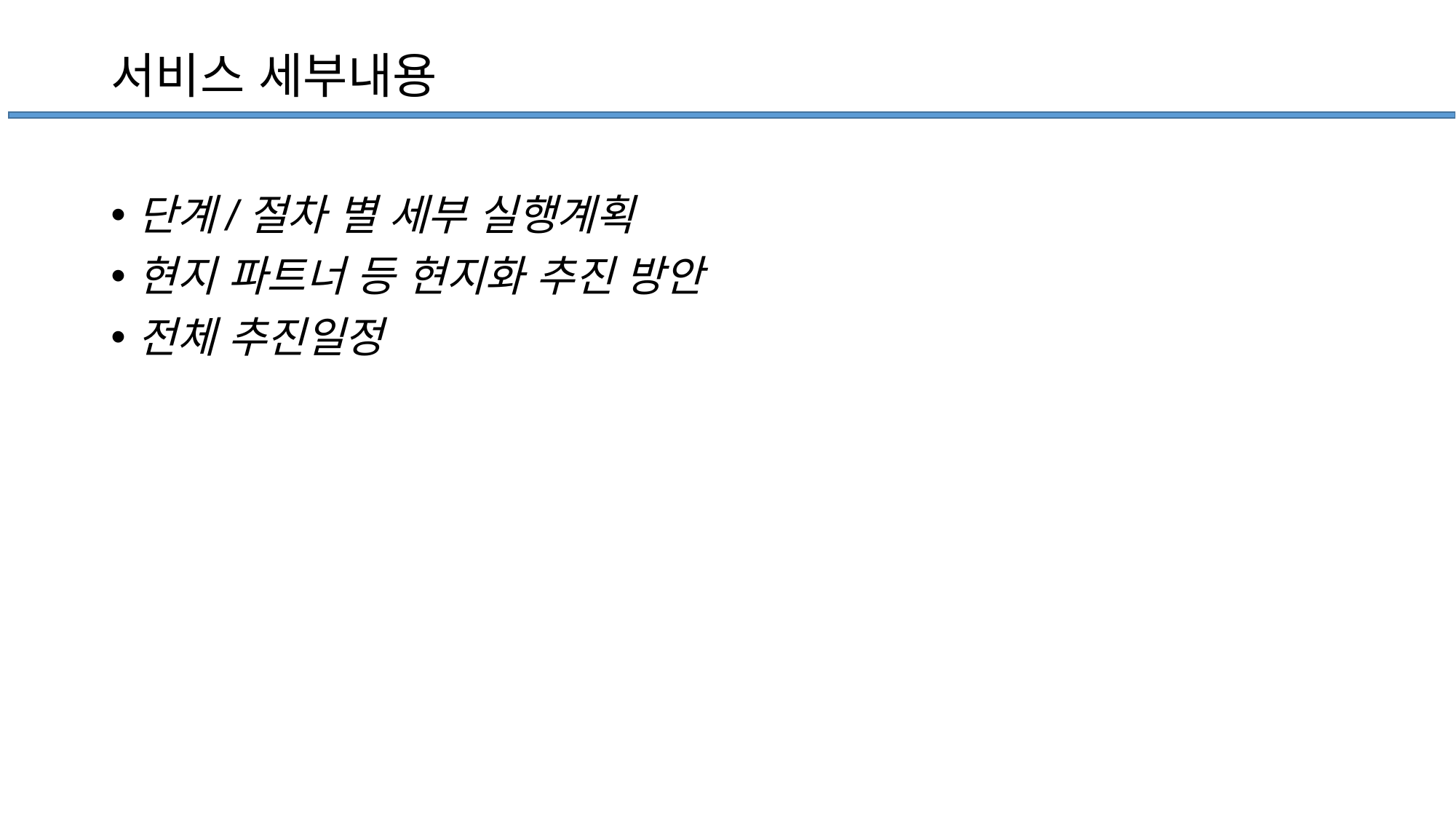

# 서비스 세부내용
단계/절차 별 세부 실행계획
현지 파트너 등 현지화 추진 방안
전체 추진일정